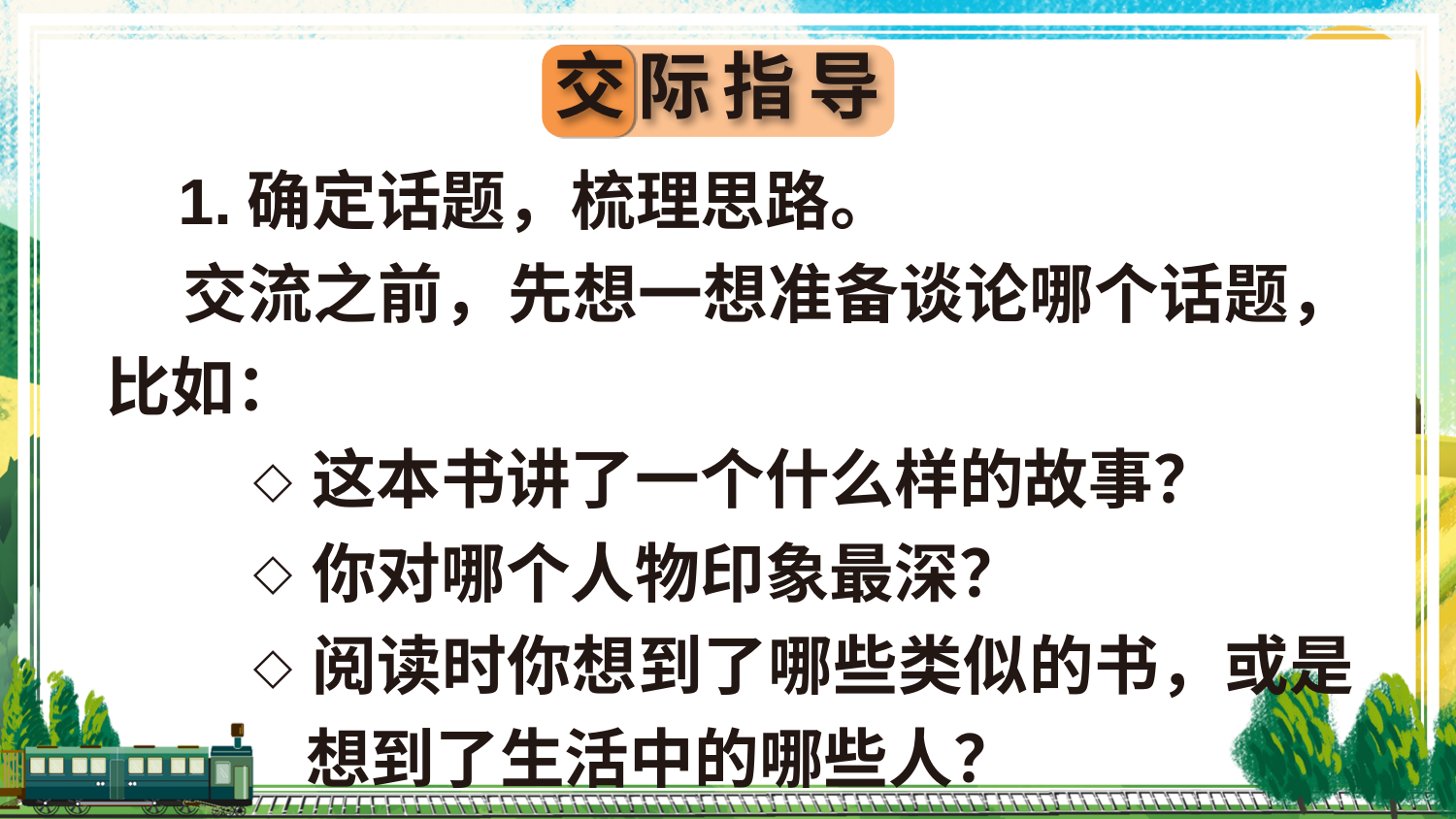

交际指导

    1.确定话题，梳理思路。
    交流之前，先想一想准备谈论哪个话题，比如：
这本书讲了一个什么样的故事？
你对哪个人物印象最深？
阅读时你想到了哪些类似的书，或是想到了生活中的哪些人？